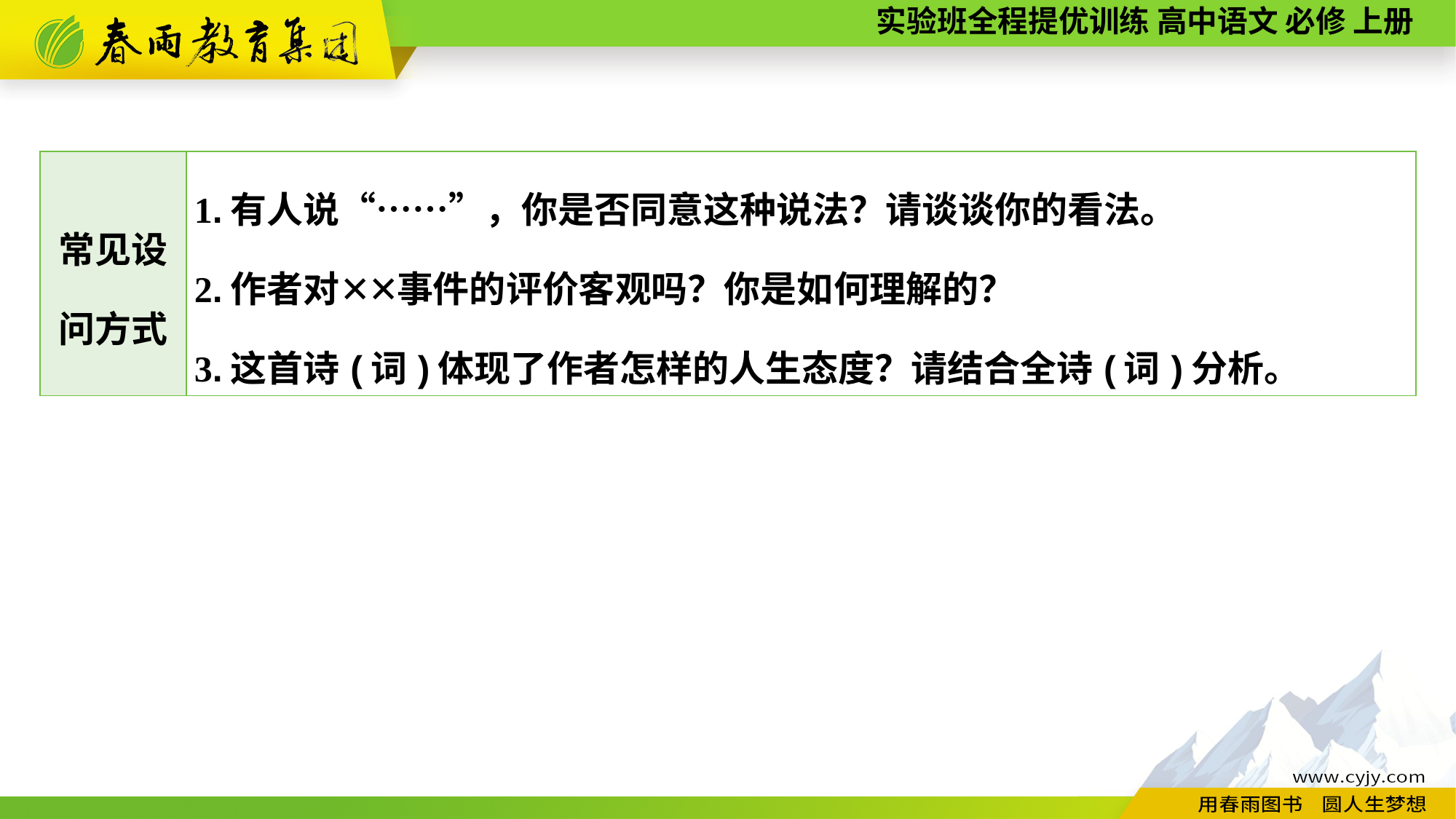

| 常见设 问方式 | 1.有人说“……”，你是否同意这种说法？请谈谈你的看法。 2.作者对✕✕事件的评价客观吗？你是如何理解的？ 3.这首诗(词)体现了作者怎样的人生态度？请结合全诗(词)分析。 |
| --- | --- |